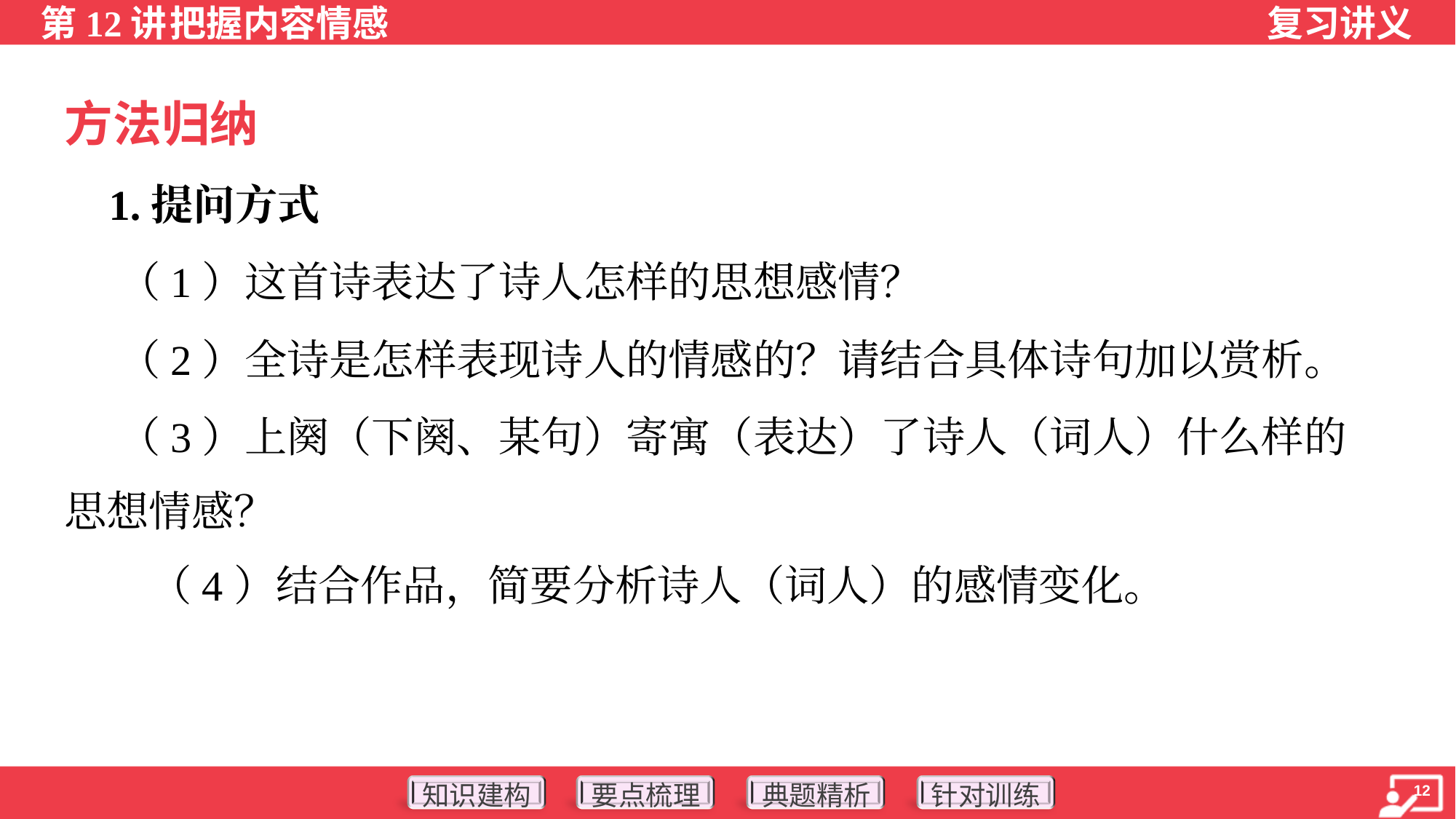

方法归纳
    1.提问方式
    （1）这首诗表达了诗人怎样的思想感情？
    （2）全诗是怎样表现诗人的情感的？请结合具体诗句加以赏析。
    （3）上阕（下阕、某句）寄寓（表达）了诗人（词人）什么样的
思想情感？
（4）结合作品，简要分析诗人（词人）的感情变化。